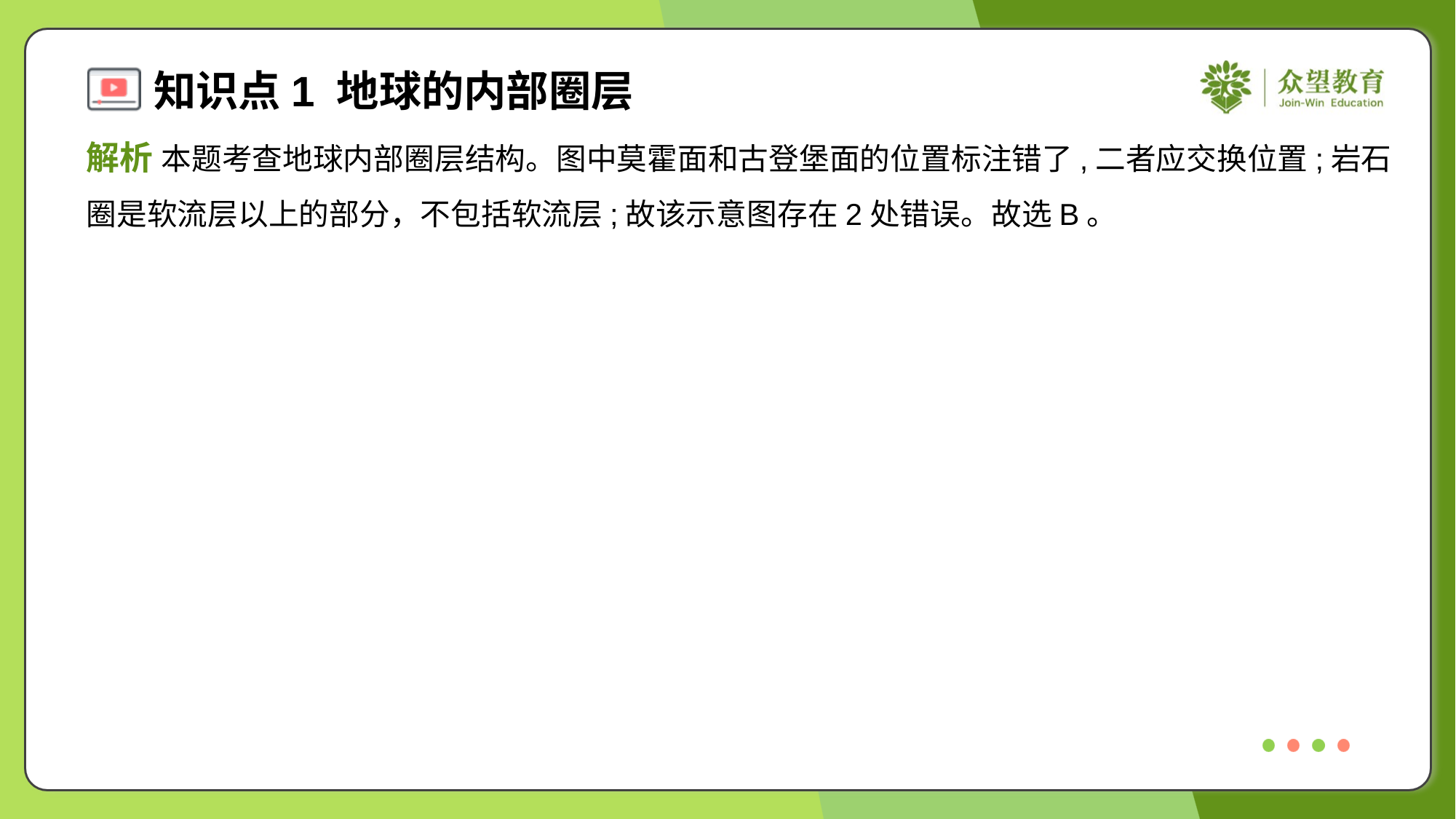

解析 本题考查地球内部圈层结构。图中莫霍面和古登堡面的位置标注错了,二者应交换位置;岩石
圈是软流层以上的部分，不包括软流层;故该示意图存在2处错误。故选B。